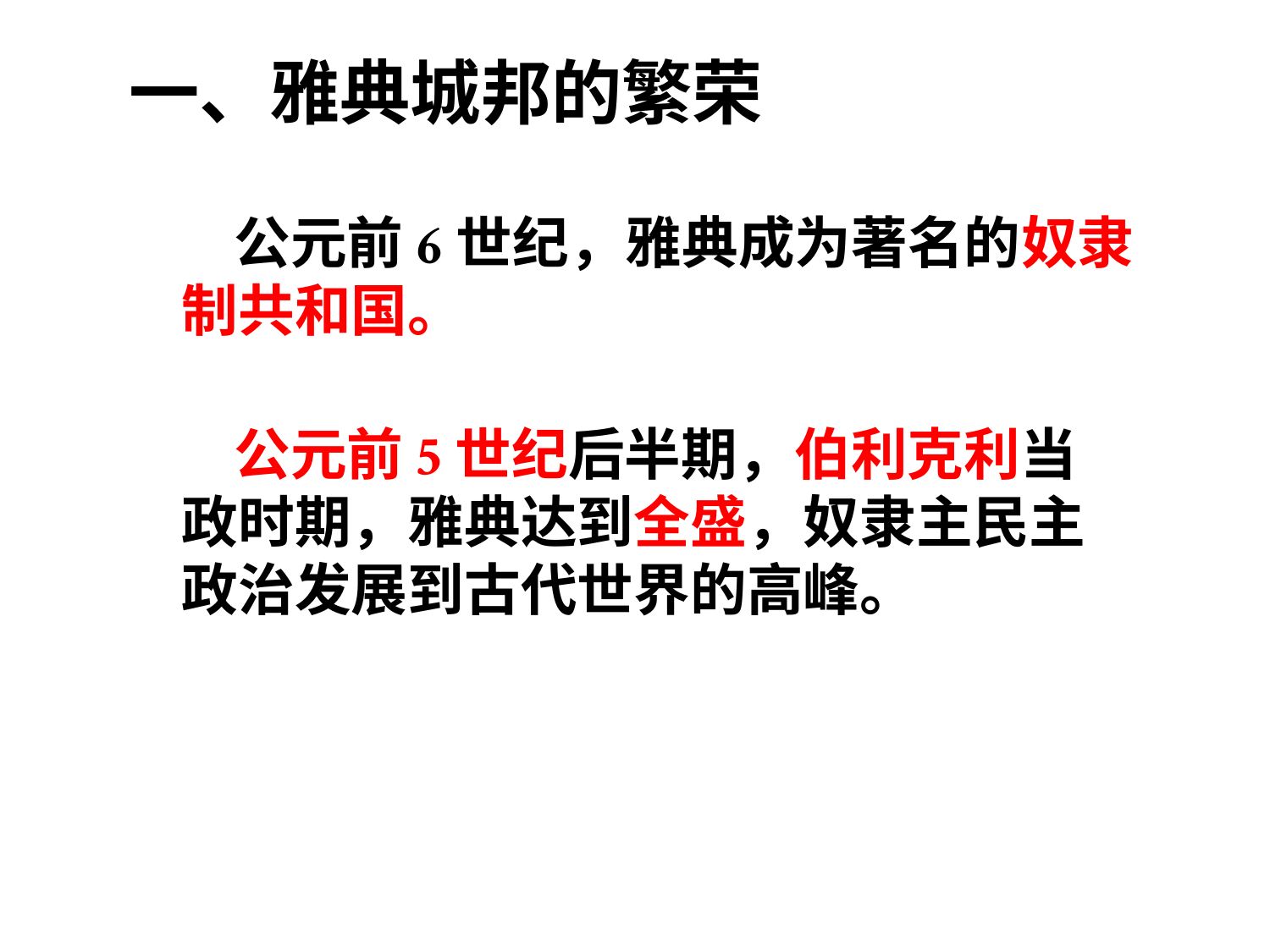

一、雅典城邦的繁荣
   公元前6世纪，雅典成为著名的奴隶制共和国。
   公元前5世纪后半期，伯利克利当政时期，雅典达到全盛，奴隶主民主政治发展到古代世界的高峰。